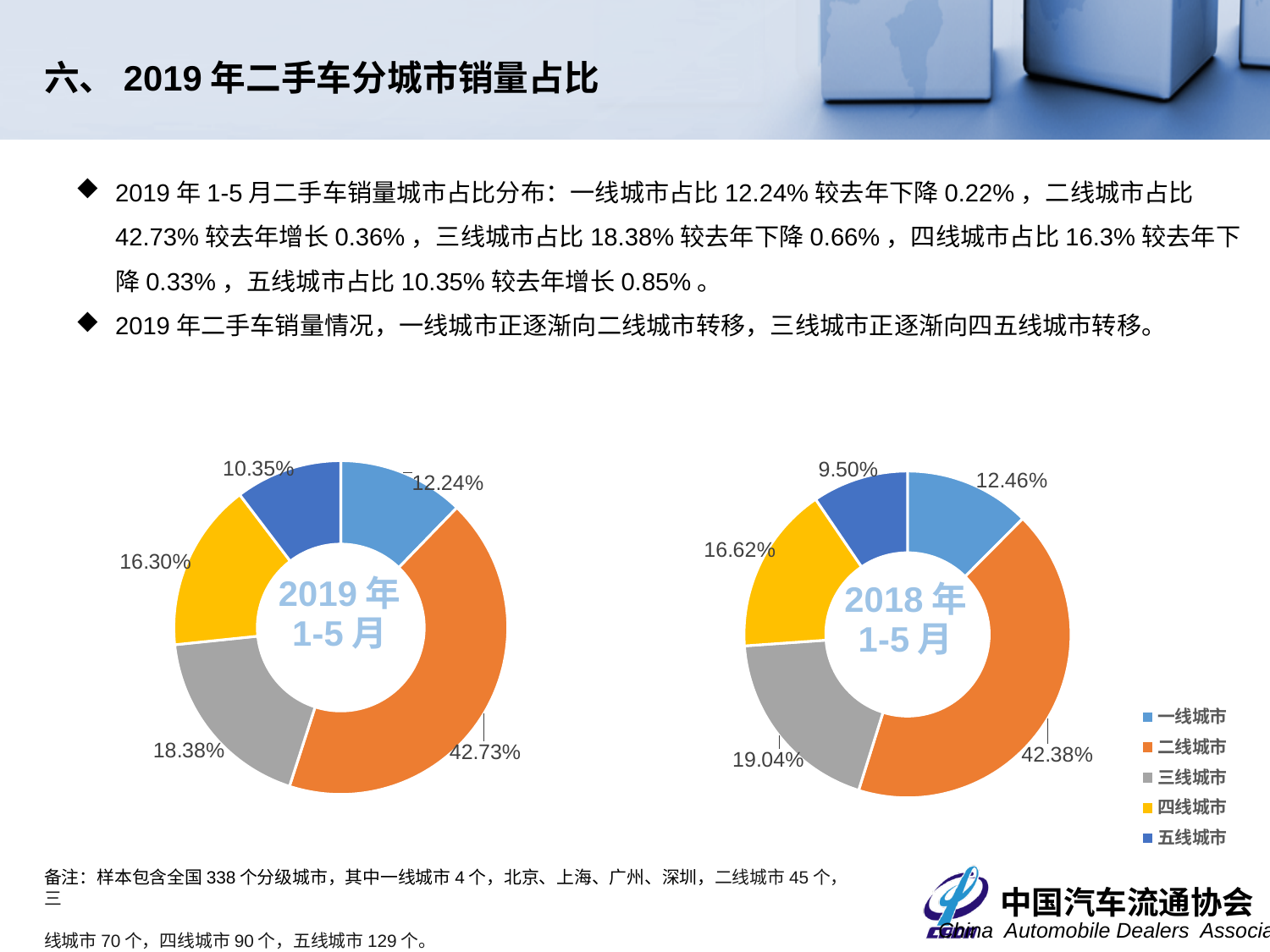

六、2019年二手车分城市销量占比
2019年1-5月二手车销量城市占比分布：一线城市占比12.24%较去年下降0.22%，二线城市占比42.73%较去年增长0.36%，三线城市占比18.38%较去年下降0.66%，四线城市占比16.3%较去年下降0.33%，五线城市占比10.35%较去年增长0.85%。
2019年二手车销量情况，一线城市正逐渐向二线城市转移，三线城市正逐渐向四五线城市转移。

### Chart: 2019年
1-5月

| Category | 2019年1-5月 |
|---|---|
| 一线城市 | 0.12240044898435558 |
| 二线城市 | 0.4273340430489073 |
| 三线城市 | 0.183814788016659 |
| 四线城市 | 0.16299438007360612 |
| 五线城市 | 0.10345633987647204 |

### Chart: 2018年
1-5月

| Category | 2018年1-5月 |
|---|---|
| 一线城市 | 0.12462135404602115 |
| 二线城市 | 0.42375838392947385 |
| 三线城市 | 0.1904114405699801 |
| 四线城市 | 0.166245261635048 |
| 五线城市 | 0.09496355981947688 |
备注：样本包含全国338个分级城市，其中一线城市4个，北京、上海、广州、深圳，二线城市45个，三

线城市70个，四线城市90个，五线城市129个。